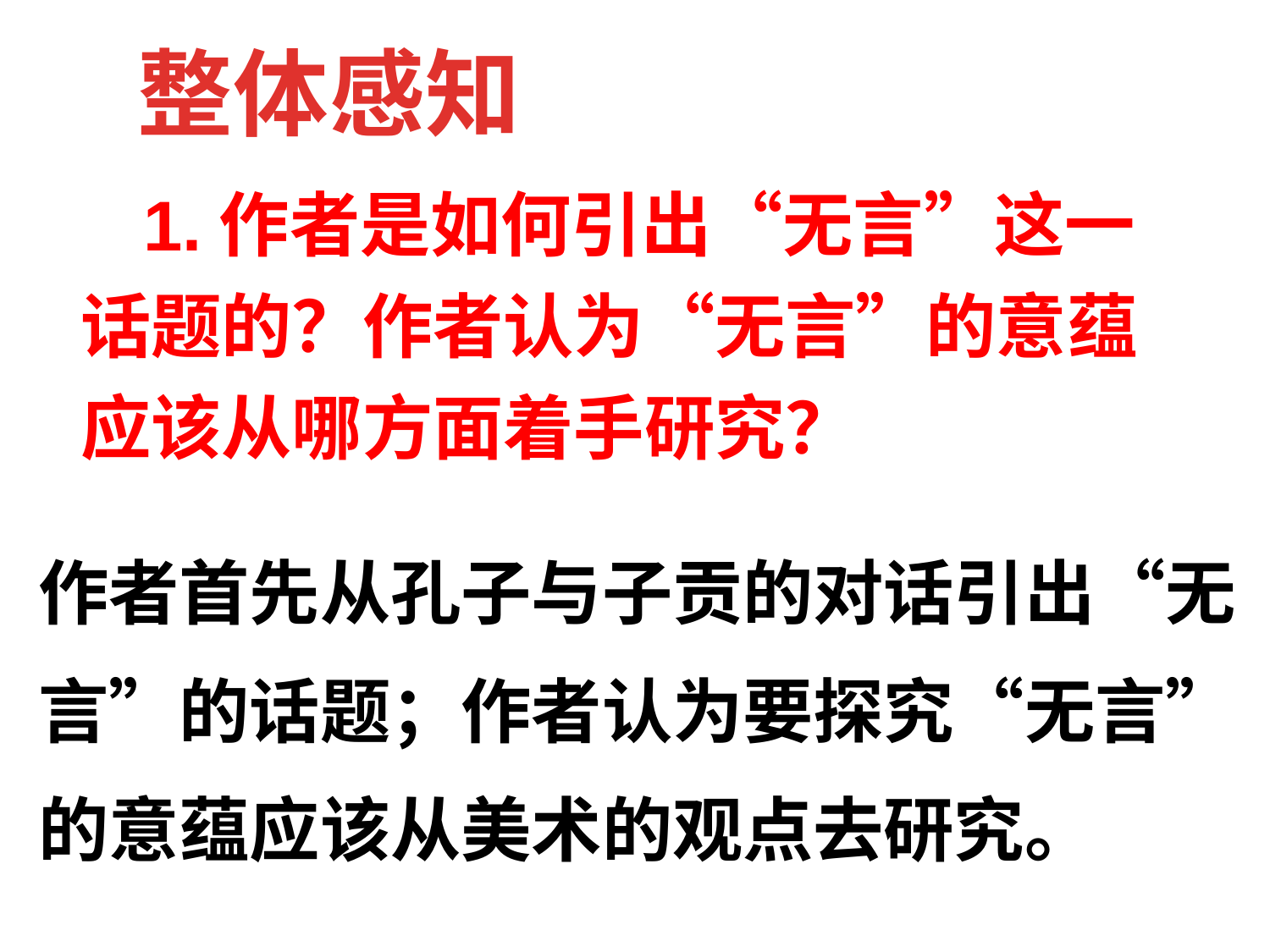

整体感知
    1.作者是如何引出“无言”这一话题的？作者认为“无言”的意蕴应该从哪方面着手研究？
作者首先从孔子与子贡的对话引出“无言”的话题；作者认为要探究“无言”的意蕴应该从美术的观点去研究。